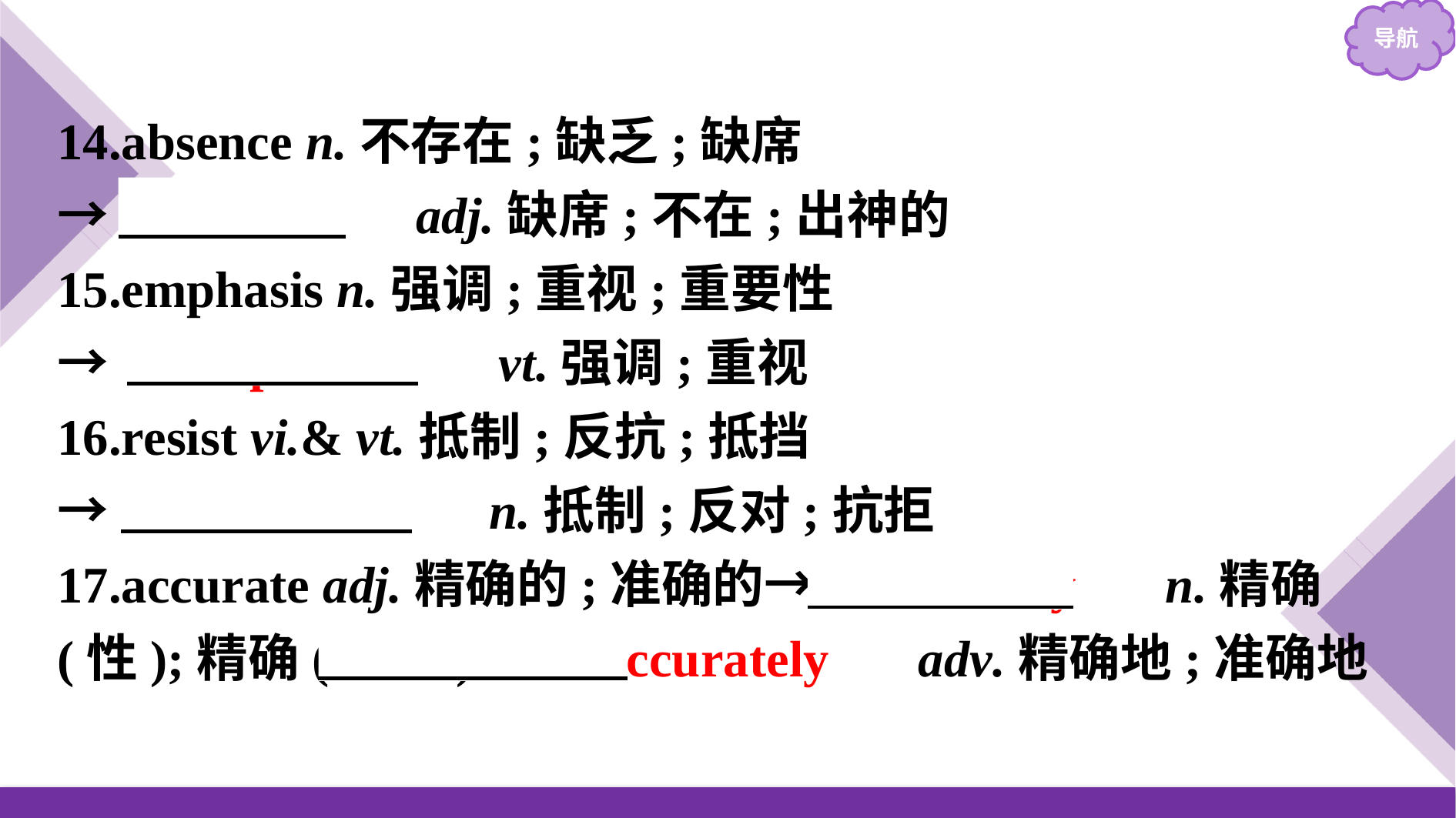

14.absence n.不存在;缺乏;缺席
→　absent　 adj.缺席;不在;出神的
15.emphasis n.强调;重视;重要性
→　emphasise　 vt.强调;重视
16.resist vi.& vt.抵制;反抗;抵挡
→　resistance　 n.抵制;反对;抗拒
17.accurate adj.精确的;准确的→　accuracy　 n.精确(性);精确(程度)→　accurately　 adv.精确地;准确地